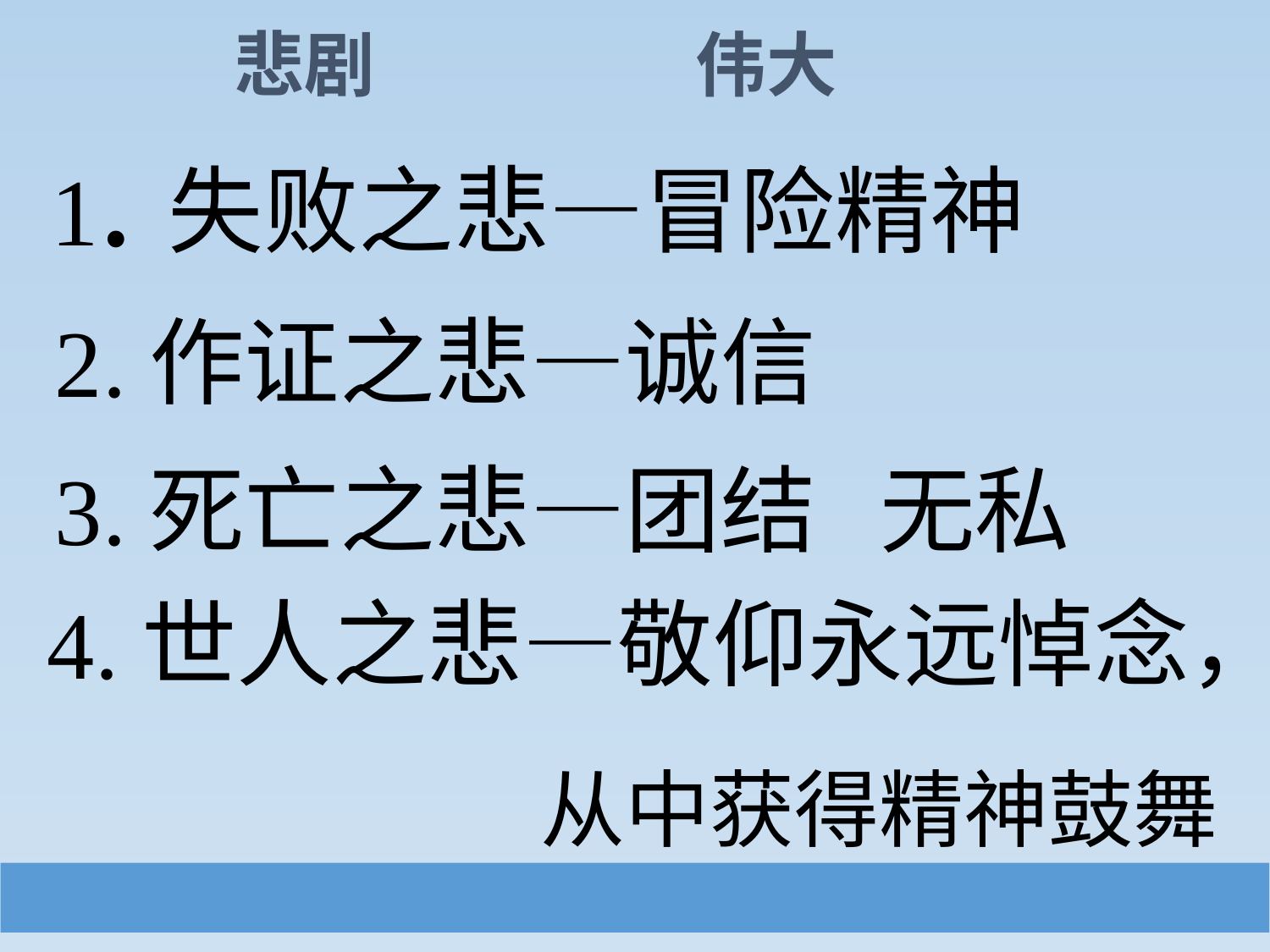

悲剧                    伟大
 1.失败之悲—冒险精神
2.作证之悲—诚信
3.死亡之悲—团结   无私
4.世人之悲—敬仰永远悼念，
                      从中获得精神鼓舞